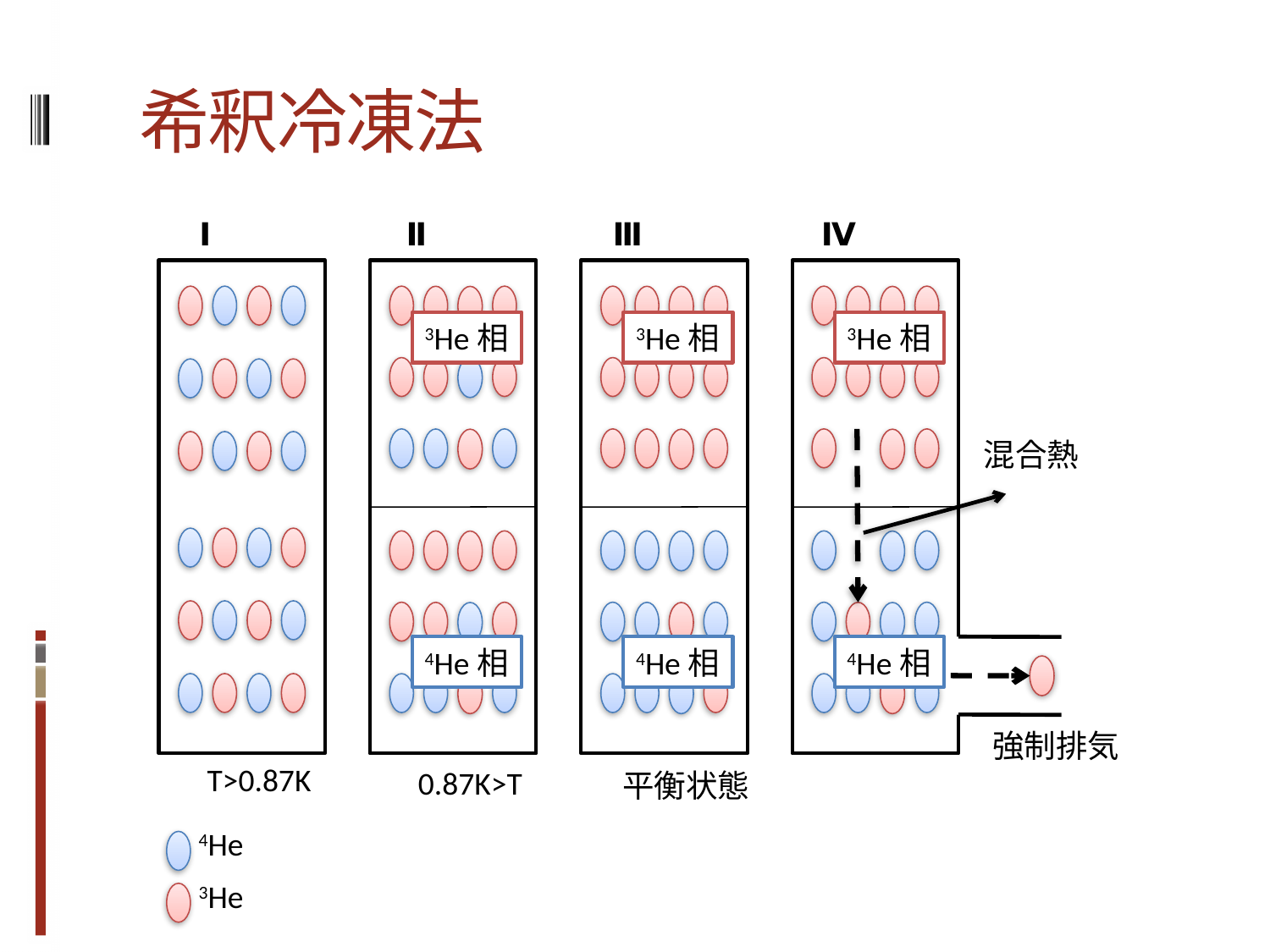

# 希釈冷凍法
Ⅰ
Ⅱ
Ⅲ
Ⅳ

3He相
3He相
3He相

混合熱

4He相
4He相
4He相

強制排気
T>0.87K
0.87K>T
平衡状態
4He

3He